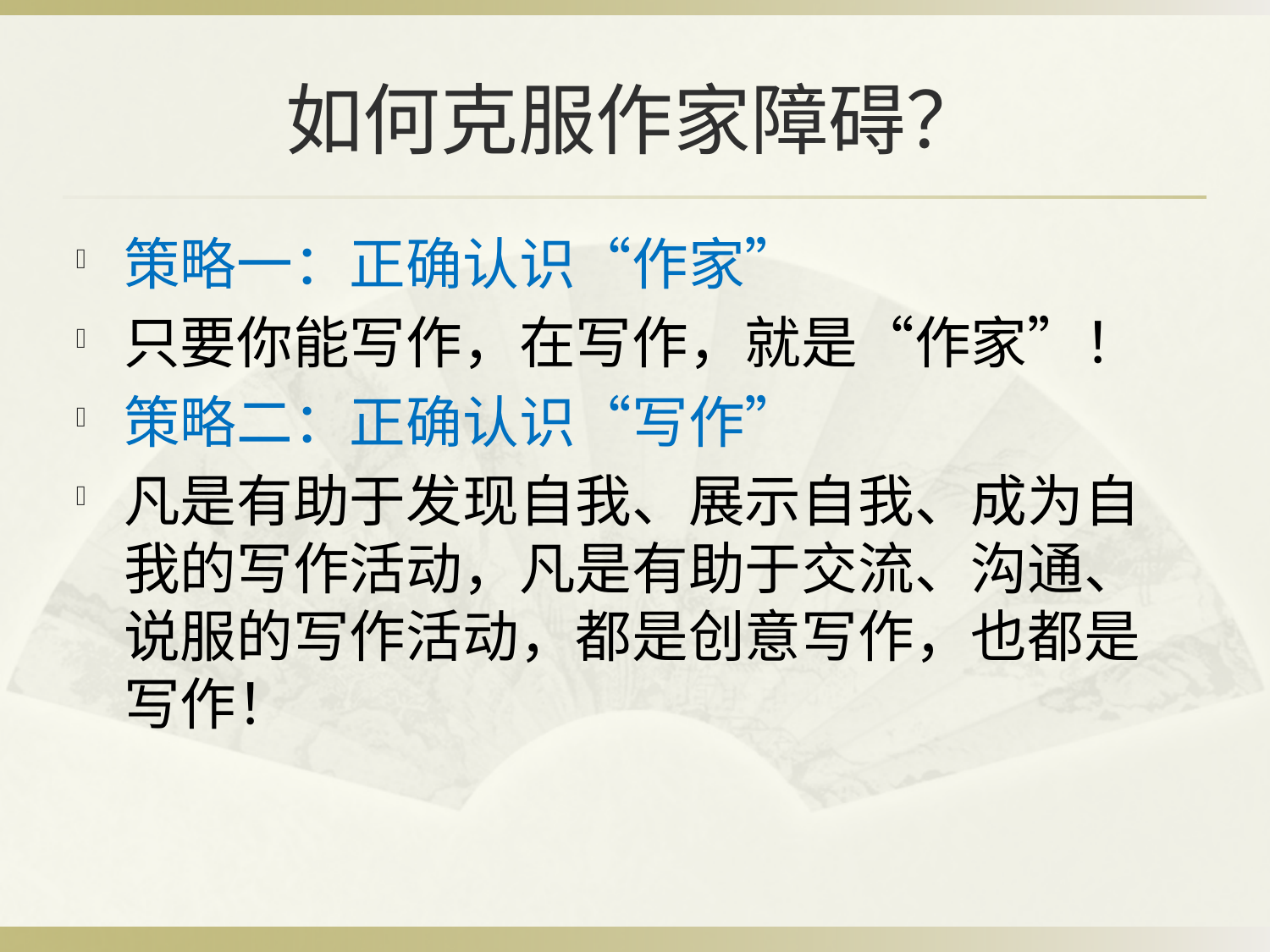

# 如何克服作家障碍？
策略一：正确认识“作家”
只要你能写作，在写作，就是“作家”！
策略二：正确认识“写作”
凡是有助于发现自我、展示自我、成为自我的写作活动，凡是有助于交流、沟通、说服的写作活动，都是创意写作，也都是写作！